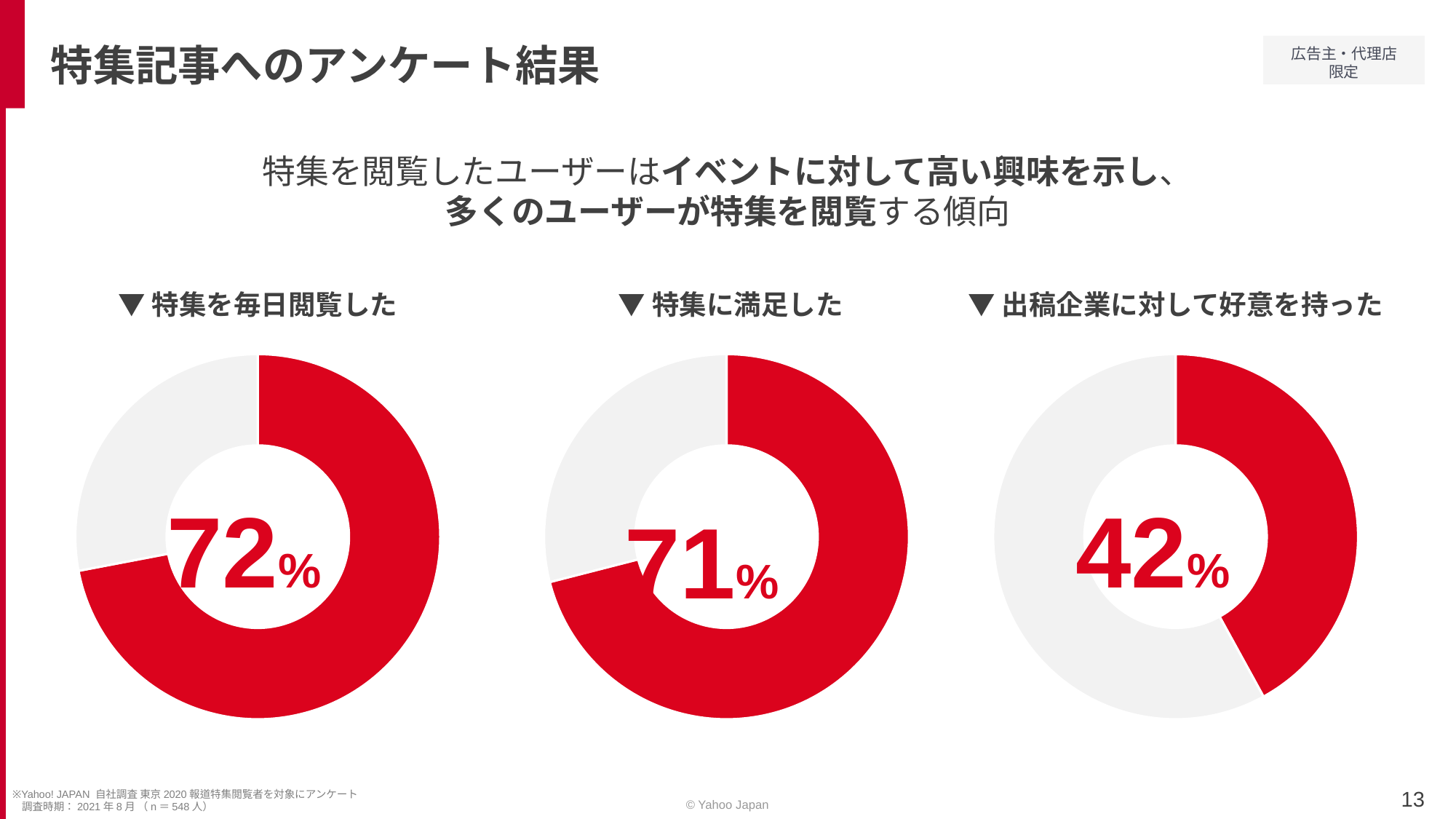

特集記事へのアンケート結果
特集を閲覧したユーザーはイベントに対して高い興味を示し、
多くのユーザーが特集を閲覧する傾向
▼特集を毎日閲覧した
▼特集に満足した
▼出稿企業に対して好意を持った

### Chart

| Category | 売上高 |
|---|---|
| 第 1 四半期 | 72.0 |
| 第 2 四半期 | 28.0 |

### Chart

| Category | 売上高 |
|---|---|
| 第 1 四半期 | 71.0 |
| 第 2 四半期 | 29.0 |

### Chart

| Category | 売上高 |
|---|---|
| 第 1 四半期 | 42.0 |
| 第 2 四半期 | 58.0 |
72%
42%
71%
13
※Yahoo! JAPAN 自社調査 東京2020報道特集閲覧者を対象にアンケート
   調査時期：2021年8月 （n＝548人）